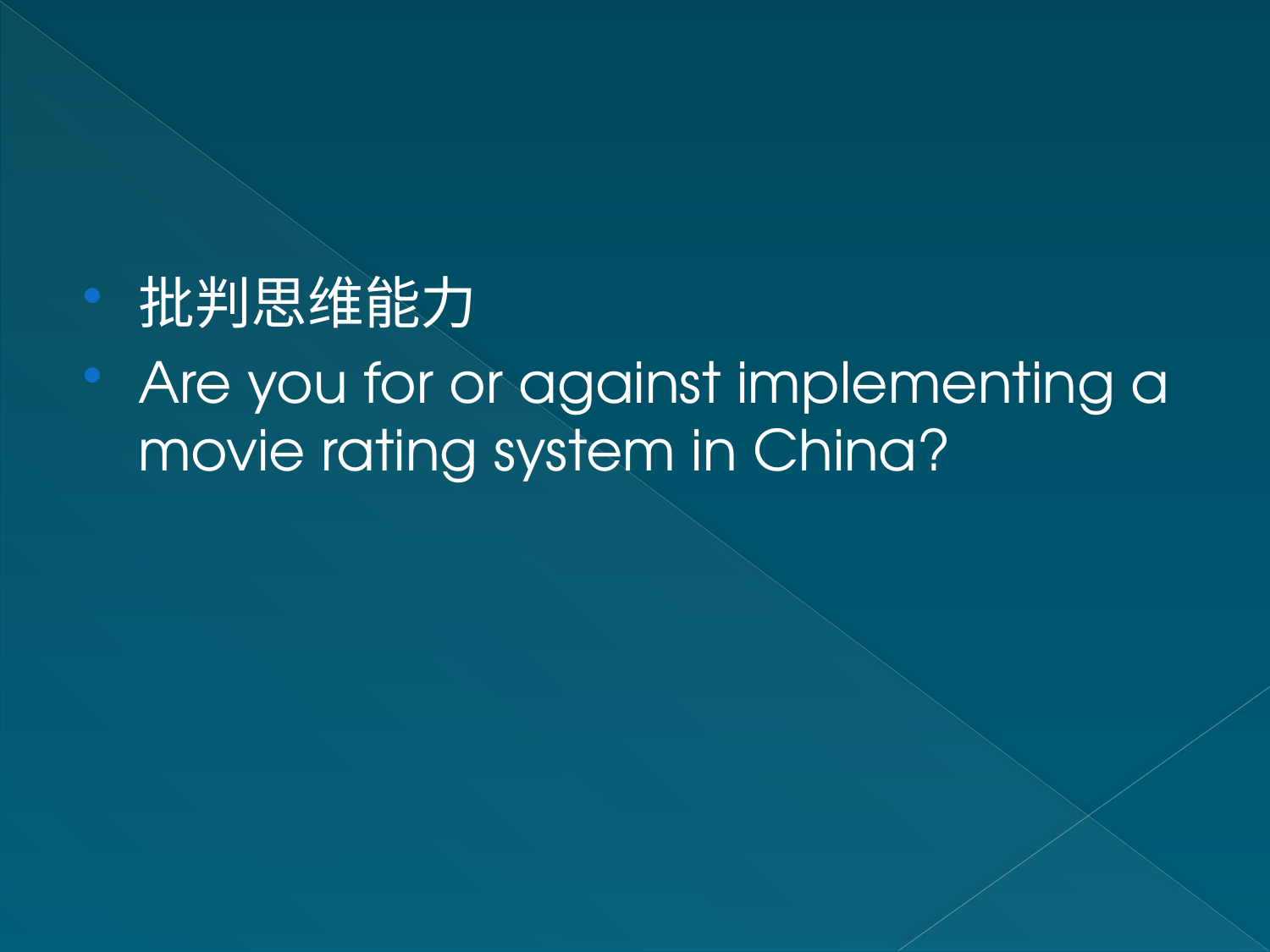

#
批判思维能力
Are you for or against implementing a movie rating system in China?